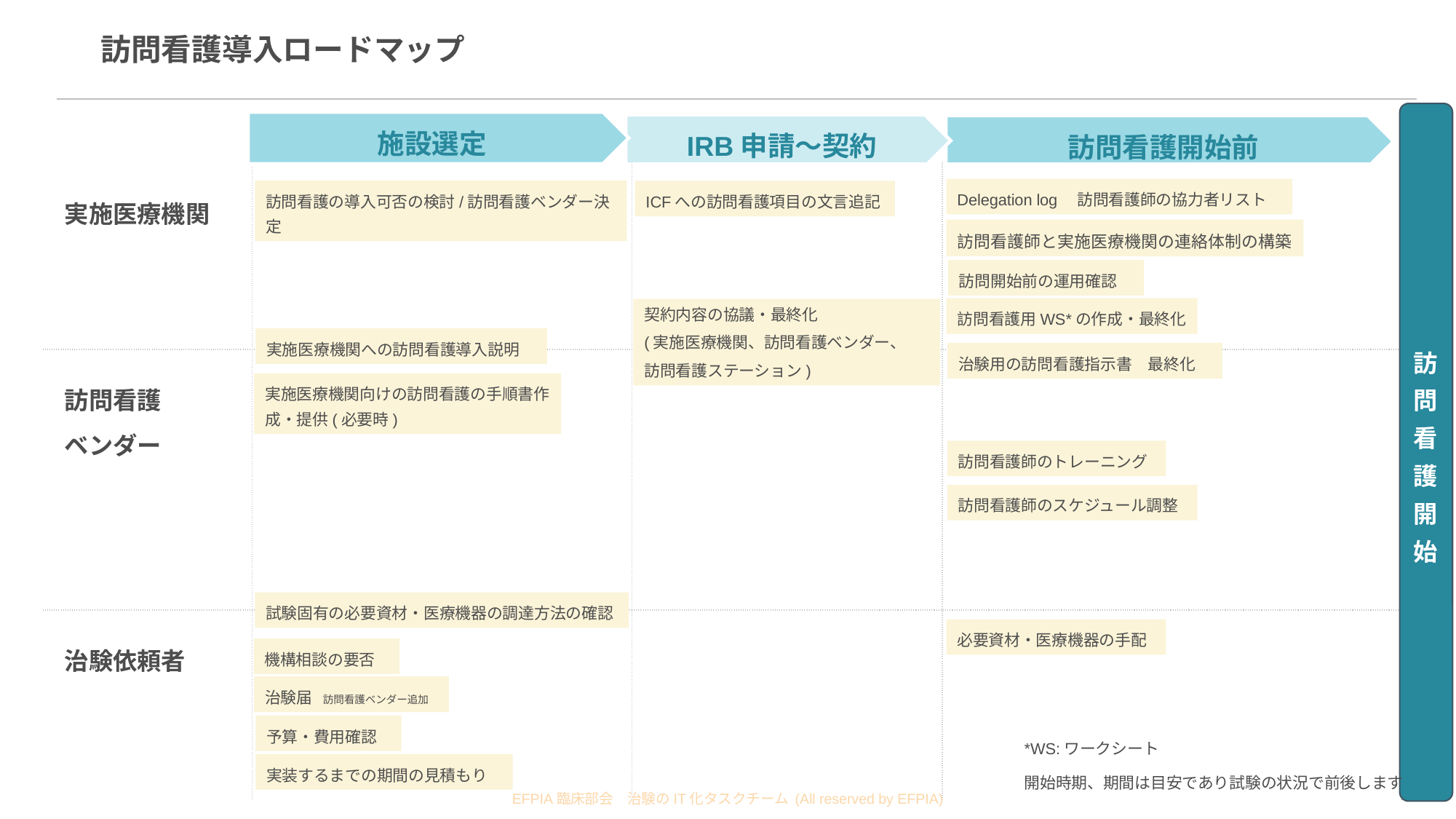

訪問看護導入ロードマップ
訪問看護開始
施設選定
IRB申請～契約
訪問看護開始前
| 実施医療機関 |  |  |  |
| --- | --- | --- | --- |
| 訪問看護　　ベンダー |  |  |  |
| 治験依頼者 |  |  |  |
Delegation log　訪問看護師の協力者リスト
訪問看護の導入可否の検討/訪問看護ベンダー決定
ICFへの訪問看護項目の文言追記
訪問看護師と実施医療機関の連絡体制の構築
訪問開始前の運用確認
訪問看護用WS*の作成・最終化
契約内容の協議・最終化
(実施医療機関、訪問看護ベンダー、
訪問看護ステーション)
実施医療機関への訪問看護導入説明
治験用の訪問看護指示書　最終化
実施医療機関向けの訪問看護の手順書作成・提供(必要時)
訪問看護師のトレーニング
訪問看護師のスケジュール調整
試験固有の必要資材・医療機器の調達方法の確認
必要資材・医療機器の手配
機構相談の要否
治験届　訪問看護ベンダー追加
予算・費用確認
*WS:ワークシート
開始時期、期間は目安であり試験の状況で前後します
実装するまでの期間の見積もり
EFPIA臨床部会　治験のIT化タスクチーム (All reserved by EFPIA)